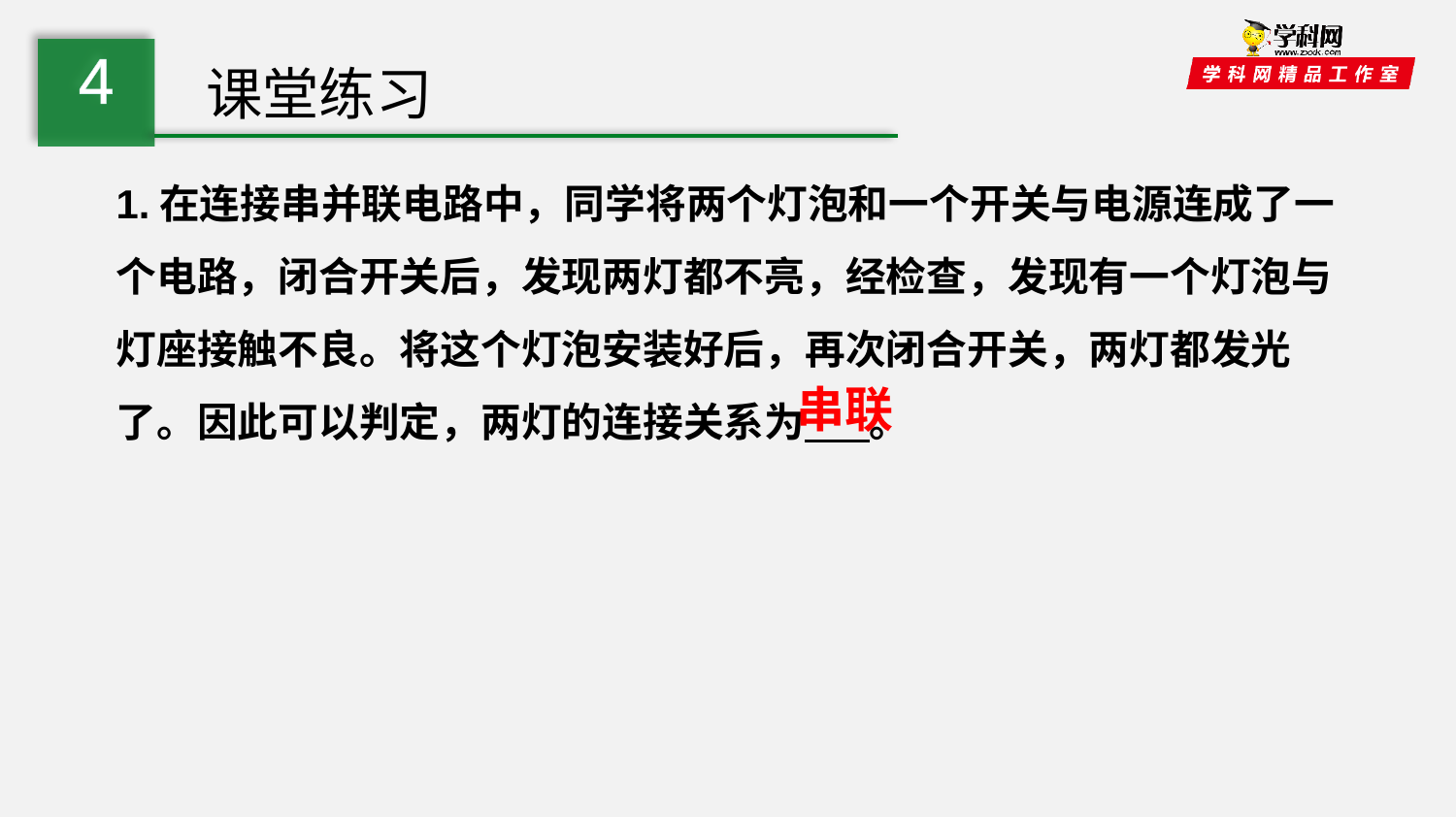

4
课堂练习
1.在连接串并联电路中，同学将两个灯泡和一个开关与电源连成了一个电路，闭合开关后，发现两灯都不亮，经检查，发现有一个灯泡与灯座接触不良。将这个灯泡安装好后，再次闭合开关，两灯都发光了。因此可以判定，两灯的连接关系为       。
串联